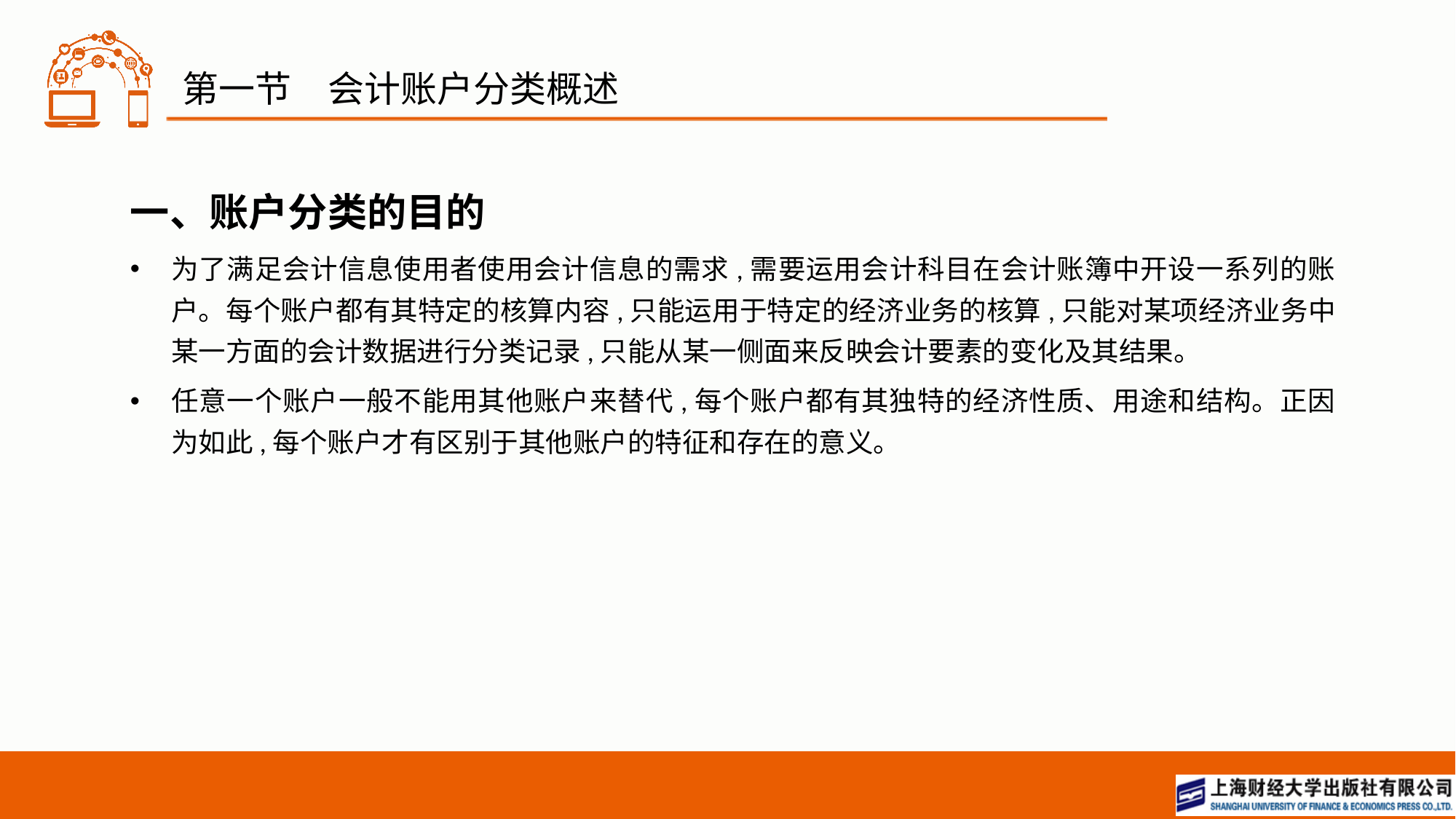

# 第一节　会计账户分类概述
一、账户分类的目的
为了满足会计信息使用者使用会计信息的需求,需要运用会计科目在会计账簿中开设一系列的账户。每个账户都有其特定的核算内容,只能运用于特定的经济业务的核算,只能对某项经济业务中某一方面的会计数据进行分类记录,只能从某一侧面来反映会计要素的变化及其结果。
任意一个账户一般不能用其他账户来替代,每个账户都有其独特的经济性质、用途和结构。正因为如此,每个账户才有区别于其他账户的特征和存在的意义。